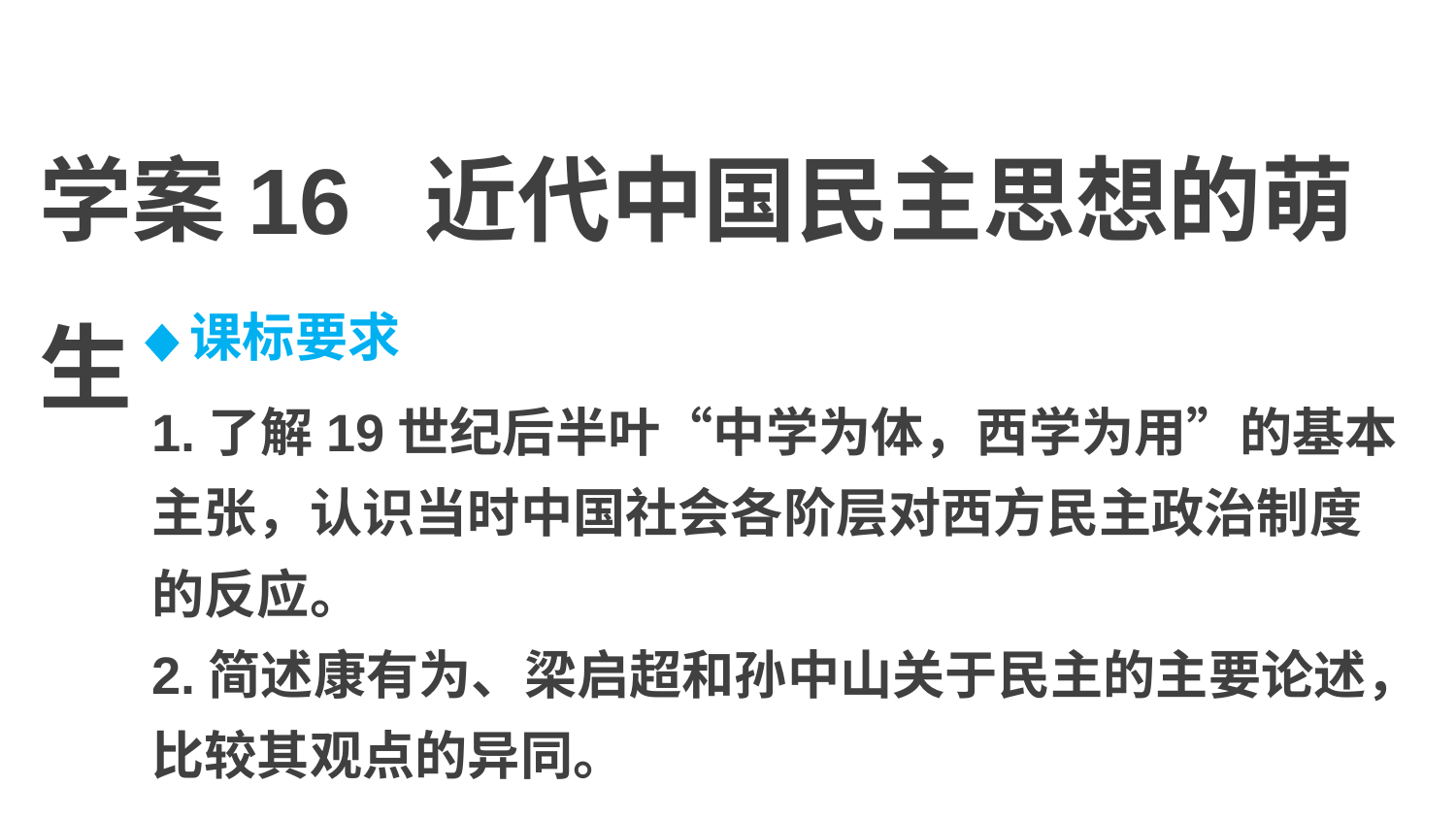

学案16  近代中国民主思想的萌生
 课标要求

1.了解19世纪后半叶“中学为体，西学为用”的基本主张，认识当时中国社会各阶层对西方民主政治制度的反应。
2.简述康有为、梁启超和孙中山关于民主的主要论述，比较其观点的异同。